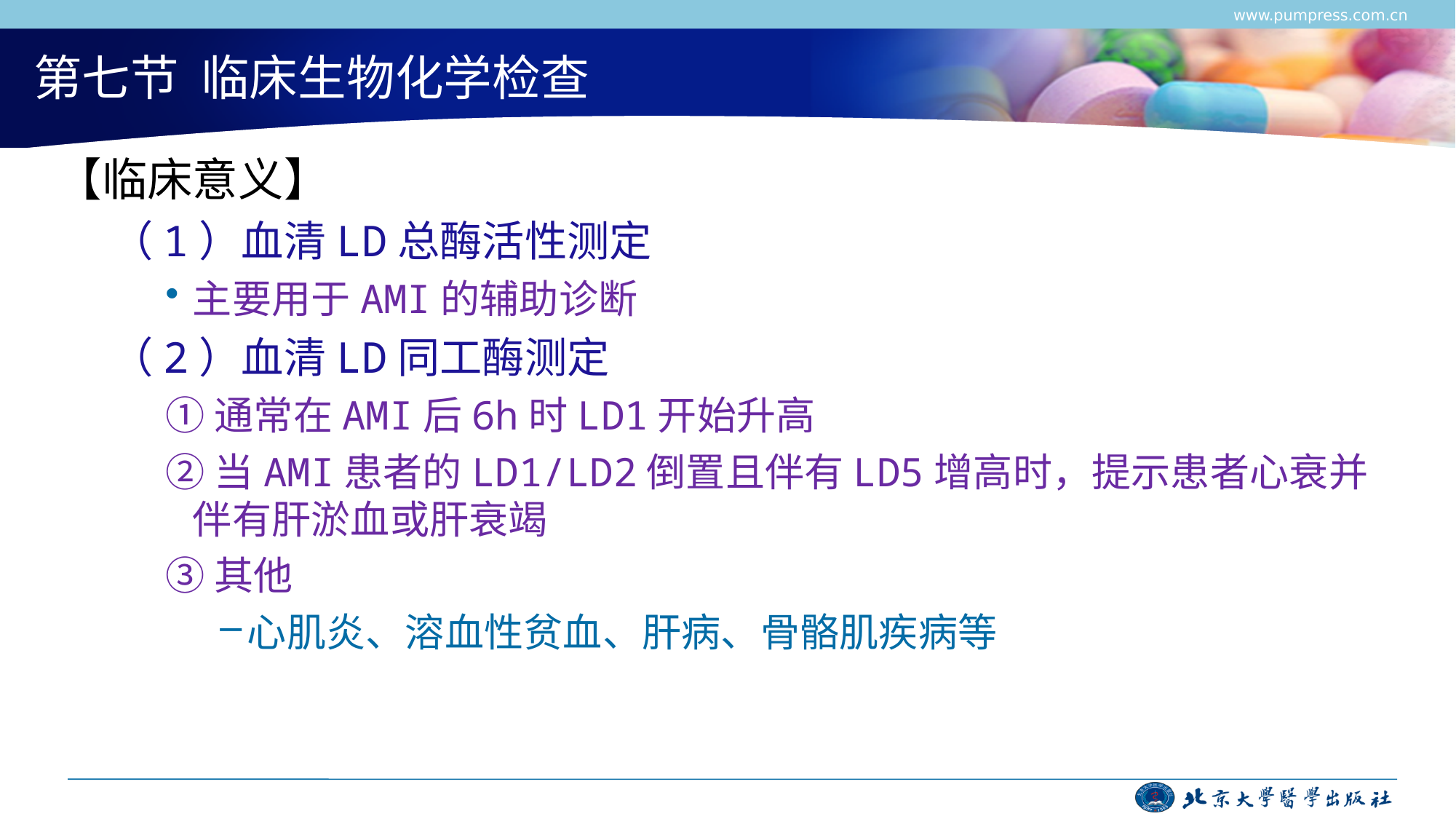

www.pumpress.com.cn
# 第七节  临床生物化学检查
【临床意义】
（1）血清LD总酶活性测定
主要用于AMI的辅助诊断
（2）血清LD同工酶测定
①通常在AMI后6h时LD1开始升高
②当AMI患者的LD1/LD2倒置且伴有LD5增高时，提示患者心衰并伴有肝淤血或肝衰竭
③其他
心肌炎、溶血性贫血、肝病、骨骼肌疾病等